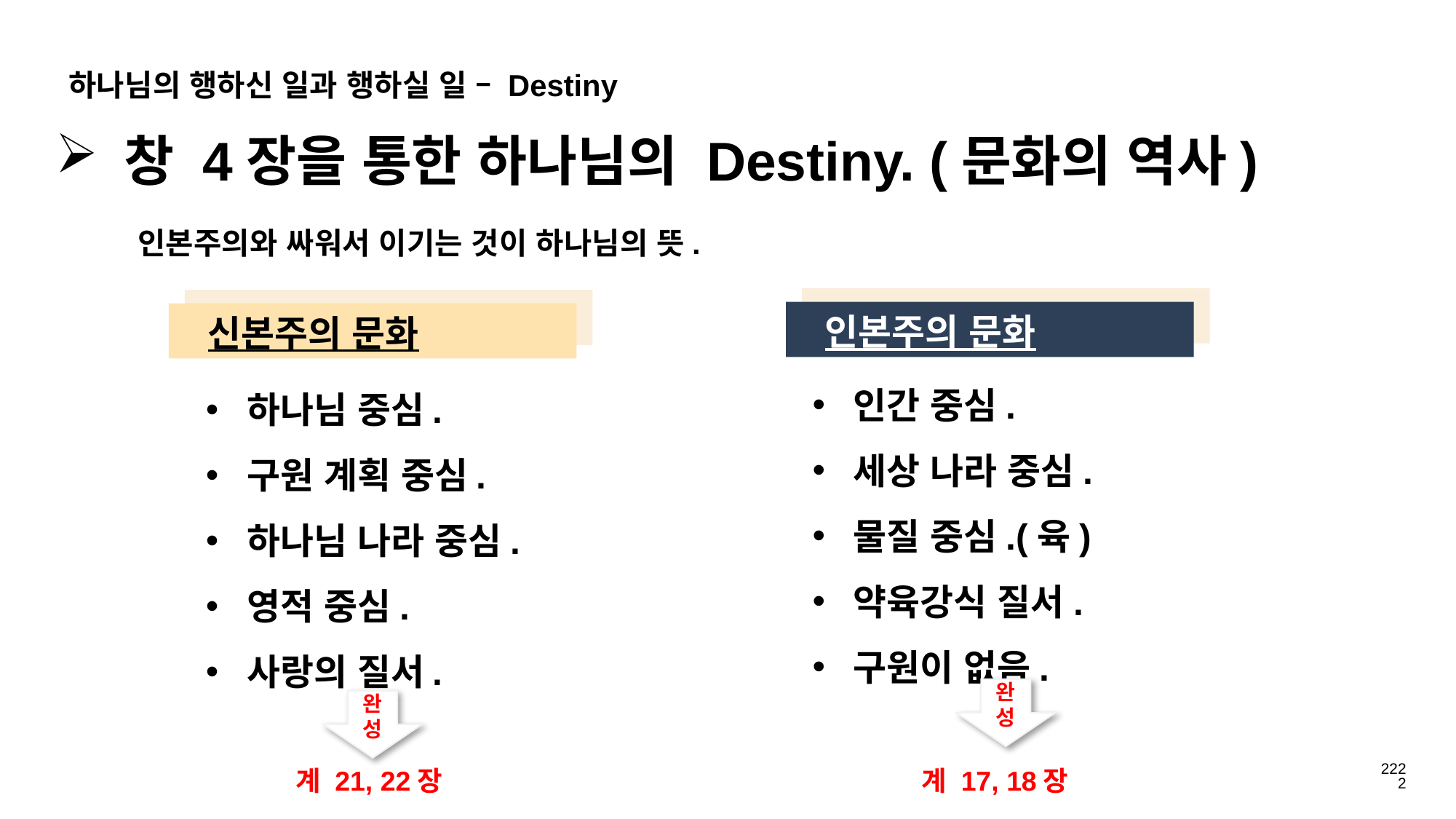

하나님의 행하신 일과 행하실 일 – Destiny
창 4장을 통한 하나님의 Destiny. (문화의 역사)
인본주의와 싸워서 이기는 것이 하나님의 뜻.

인본주의 문화

신본주의 문화
인간 중심.
세상 나라 중심.
물질 중심.(육)
약육강식 질서.
구원이 없음.
하나님 중심.
구원 계획 중심.
하나님 나라 중심.
영적 중심.
사랑의 질서.
완성
완성
22
22
계 21, 22장
계 17, 18장